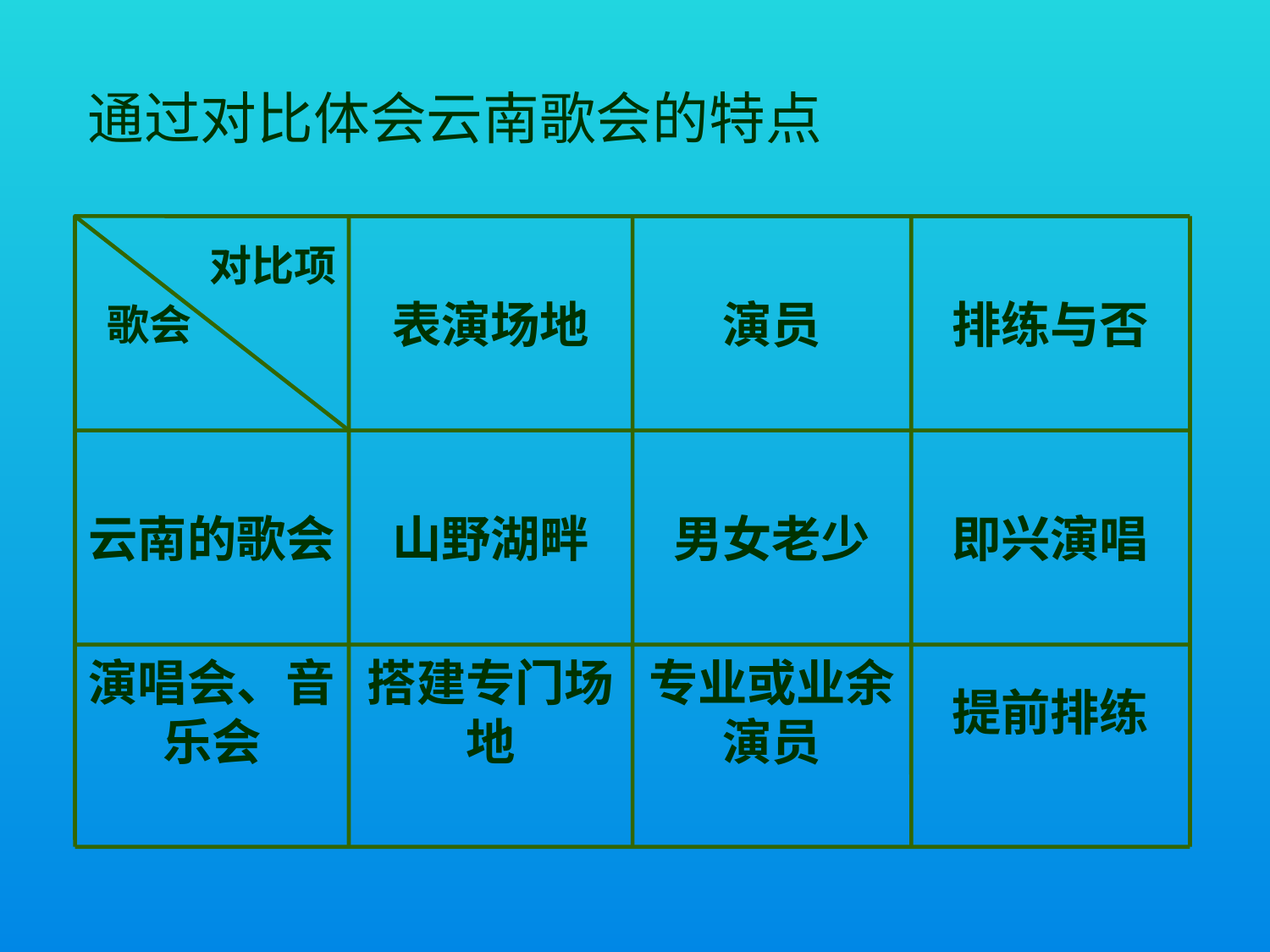

通过对比体会云南歌会的特点
对比项
 歌会

表演场地

演员

排练与否

云南的歌会

山野湖畔
男女老少
即兴演唱
演唱会、音乐会

搭建专门场地

专业或业余演员

提前排练